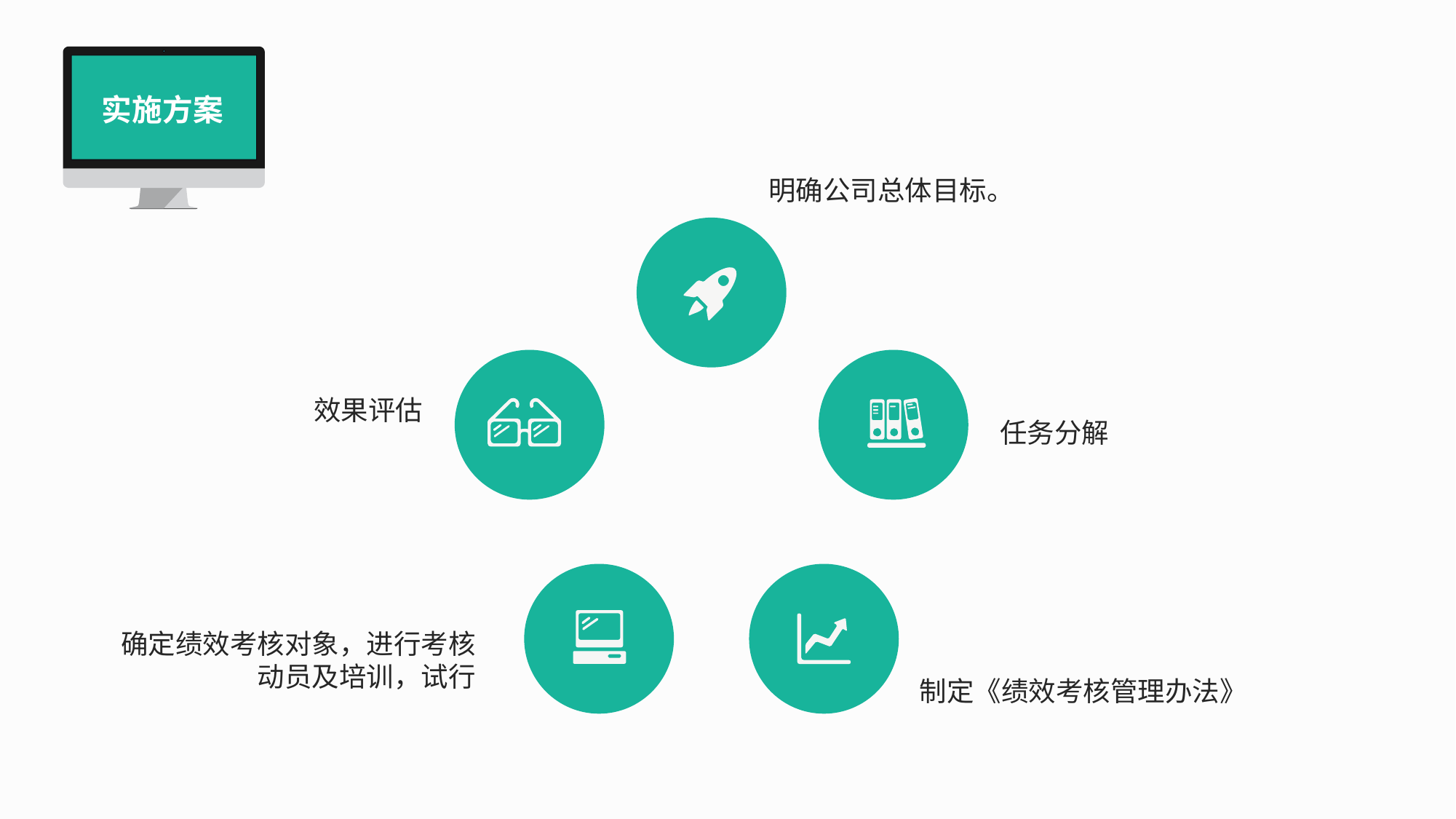

实施方案
明确公司总体目标。

效果评估

任务分解

确定绩效考核对象，进行考核动员及培训，试行
制定《绩效考核管理办法》